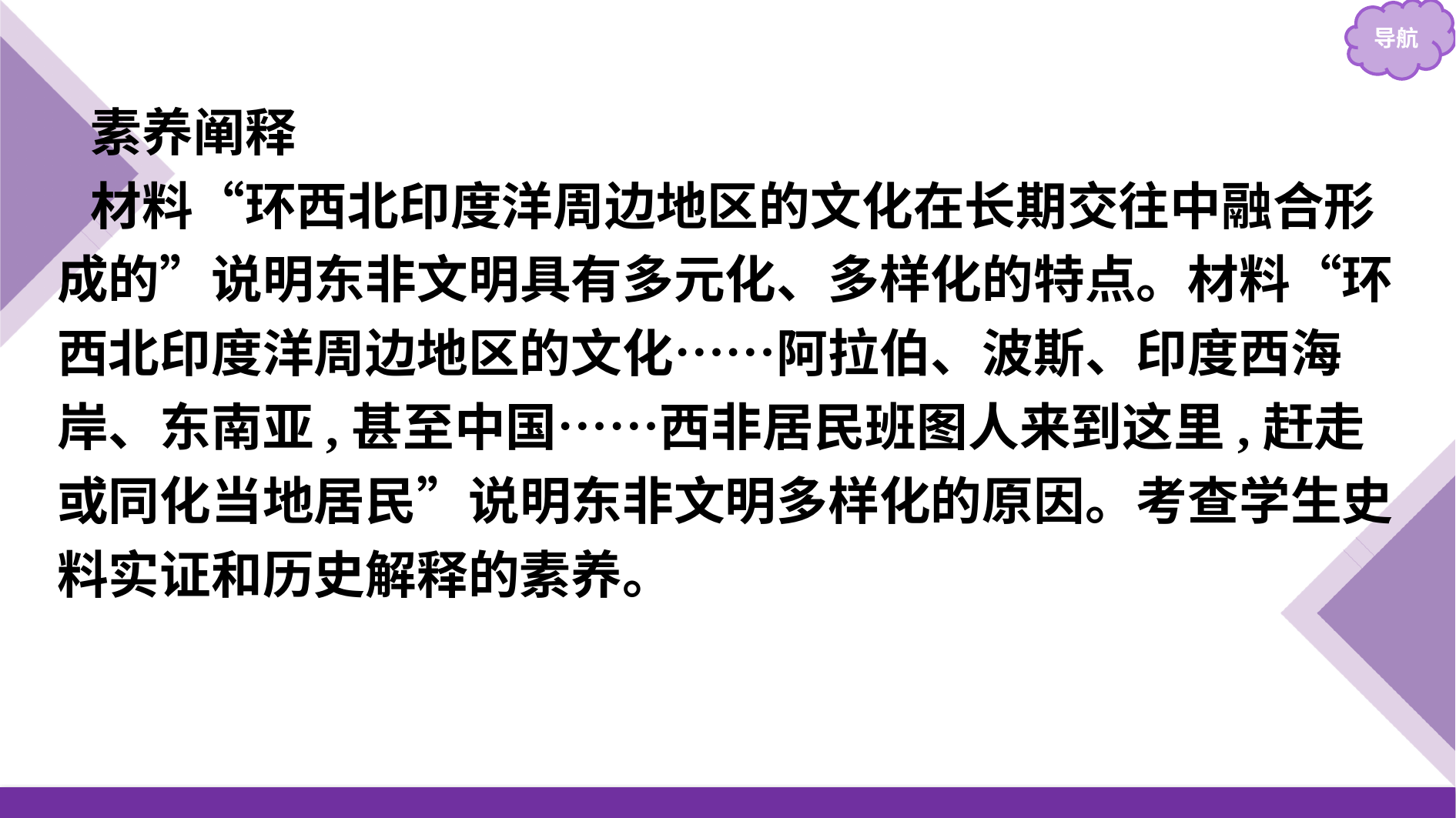

素养阐释
材料“环西北印度洋周边地区的文化在长期交往中融合形成的”说明东非文明具有多元化、多样化的特点。材料“环西北印度洋周边地区的文化……阿拉伯、波斯、印度西海岸、东南亚,甚至中国……西非居民班图人来到这里,赶走或同化当地居民”说明东非文明多样化的原因。考查学生史料实证和历史解释的素养。